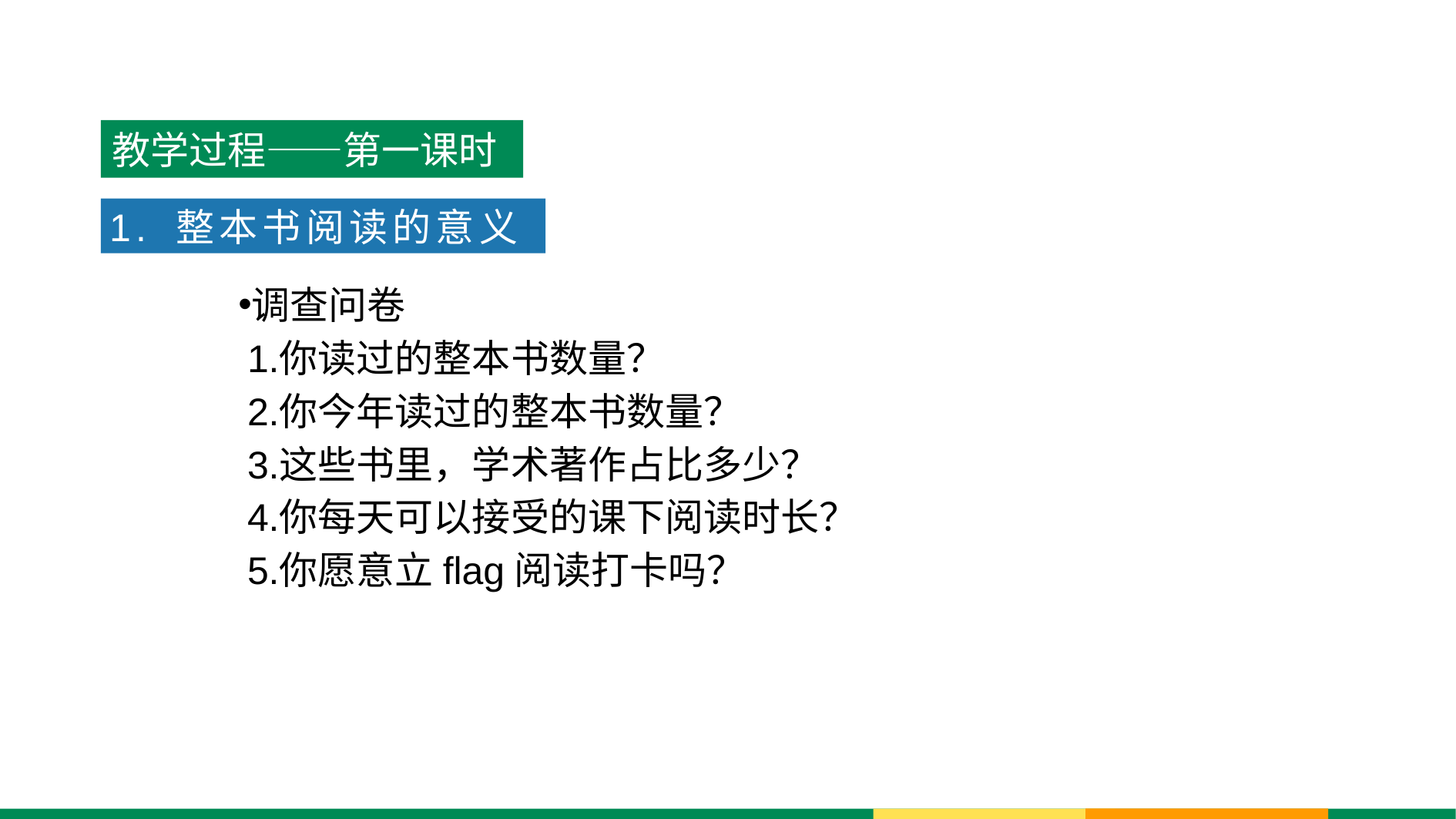

教学过程——第一课时
1. 整本书阅读的意义
调查问卷
你读过的整本书数量？
你今年读过的整本书数量？
这些书里，学术著作占比多少？
你每天可以接受的课下阅读时长？
你愿意立flag阅读打卡吗？